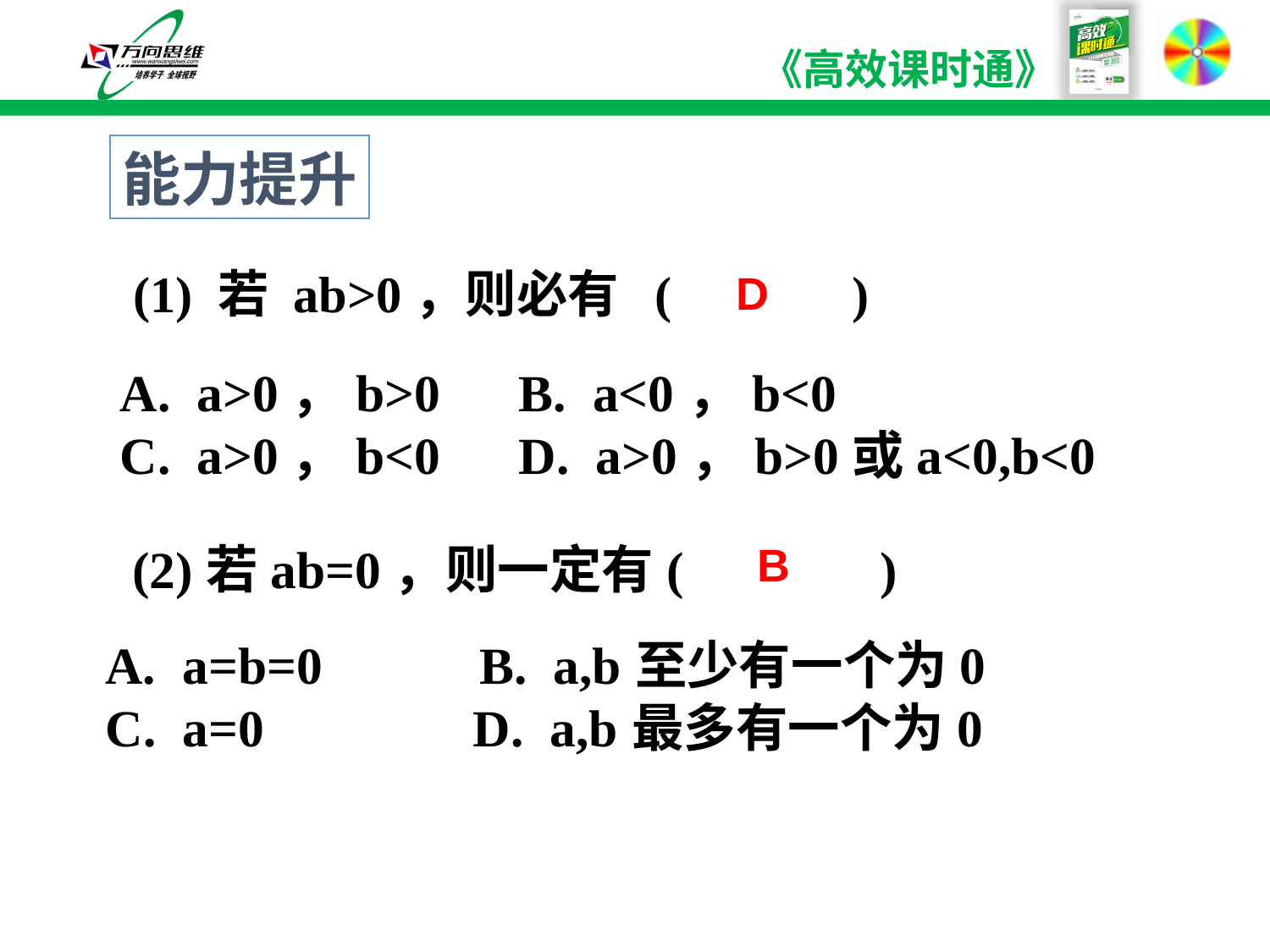

能力提升
(1) 若 ab>0，则必有  (              )
D
A.  a>0，b>0      B.  a<0，b<0
C.  a>0，b<0      D.  a>0，b>0或a<0,b<0
(2)若ab=0，则一定有(               )
B
  a=b=0            B.  a,b至少有一个为0
C.  a=0                D.  a,b最多有一个为0